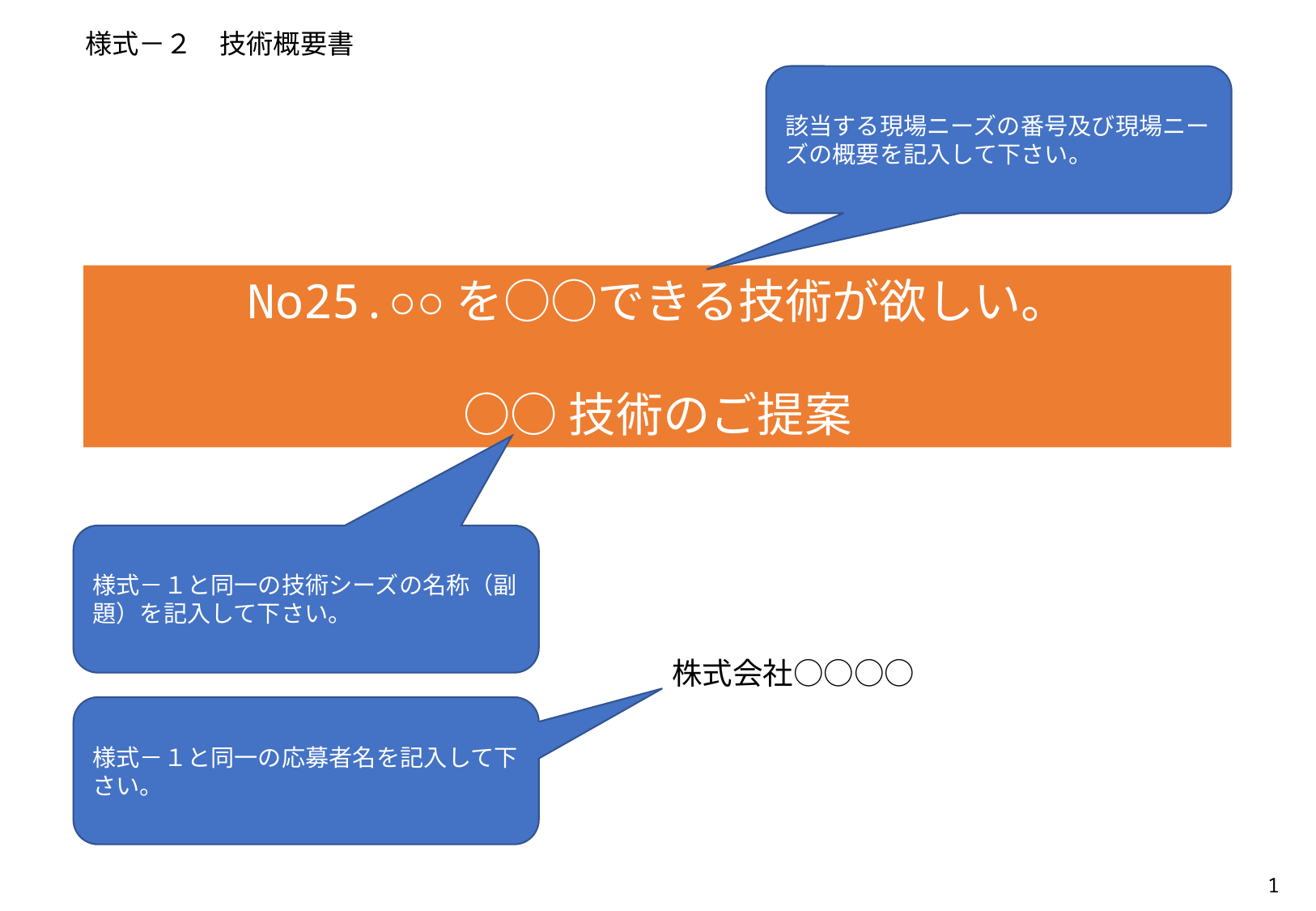

様式－２　技術概要書
該当する現場ニーズの番号及び現場ニーズの概要を記入して下さい。
No25.○○を○○できる技術が欲しい。

○○技術のご提案
様式－１と同一の技術シーズの名称（副題）を記入して下さい。
株式会社○○○○
様式－１と同一の応募者名を記入して下さい。
1